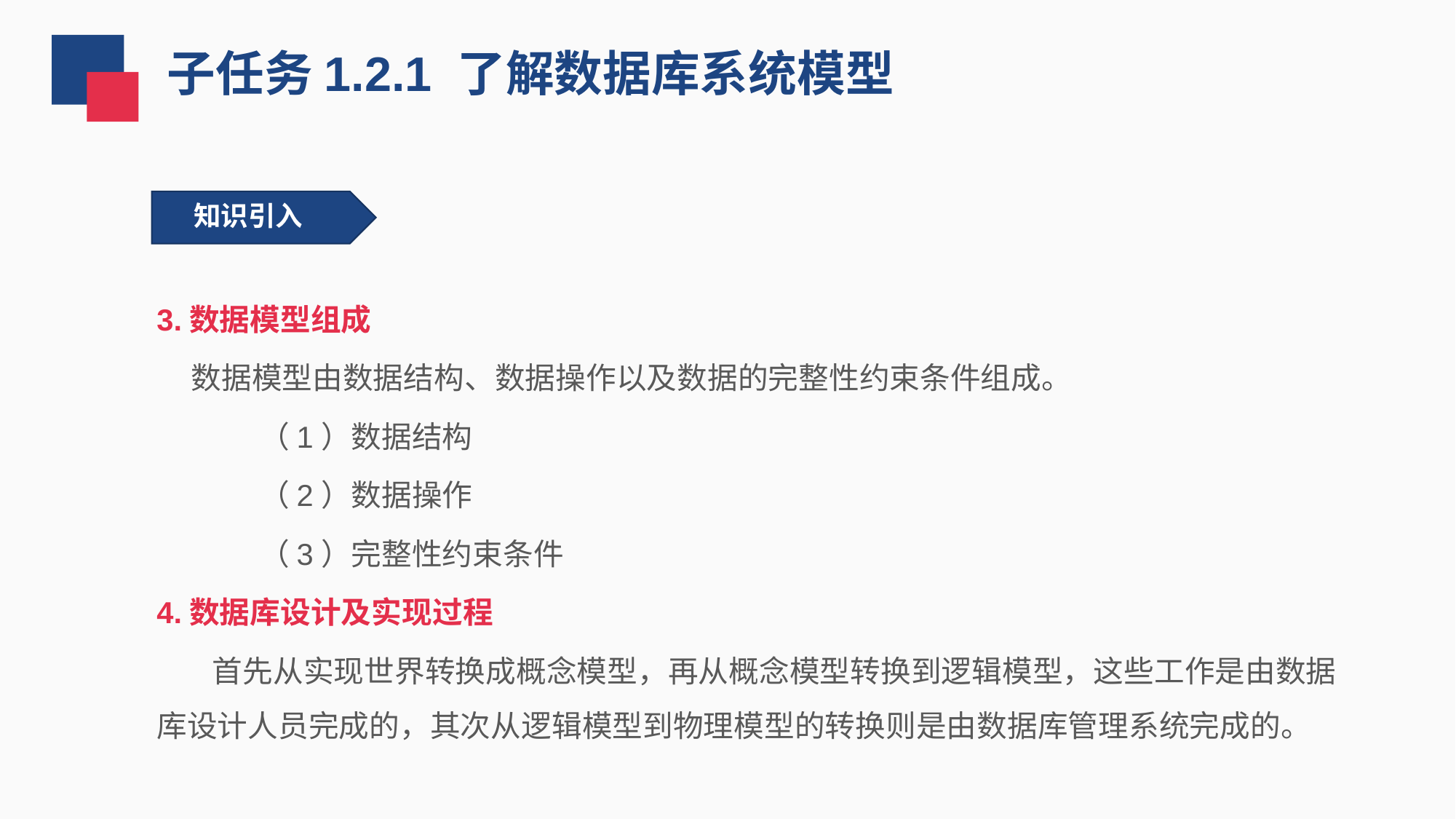

子任务1.2.1 了解数据库系统模型

    知识引入
3.数据模型组成
    数据模型由数据结构、数据操作以及数据的完整性约束条件组成。
（1）数据结构
（2）数据操作
（3）完整性约束条件
4.数据库设计及实现过程
       首先从实现世界转换成概念模型，再从概念模型转换到逻辑模型，这些工作是由数据库设计⼈员完成的，其次从逻辑模型到物理模型的转换则是由数据库管理系统完成的。